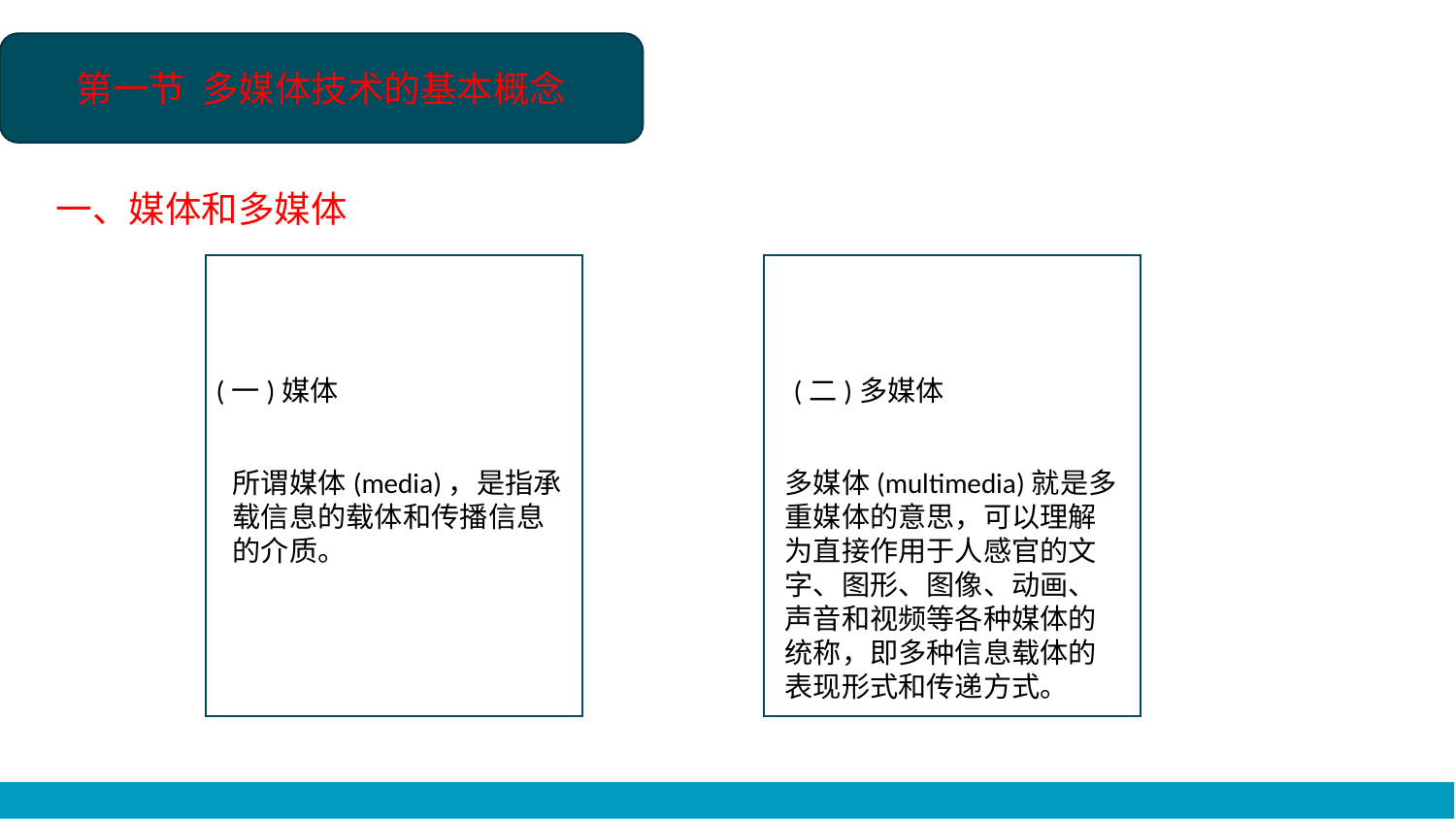

第一节  多媒体技术的基本概念
一、媒体和多媒体

(一)媒体
(二)多媒体
所谓媒体(media)，是指承载信息的载体和传播信息的介质。
多媒体(multimedia)就是多重媒体的意思，可以理解为直接作用于人感官的文字、图形、图像、动画、声音和视频等各种媒体的统称，即多种信息载体的表现形式和传递方式。